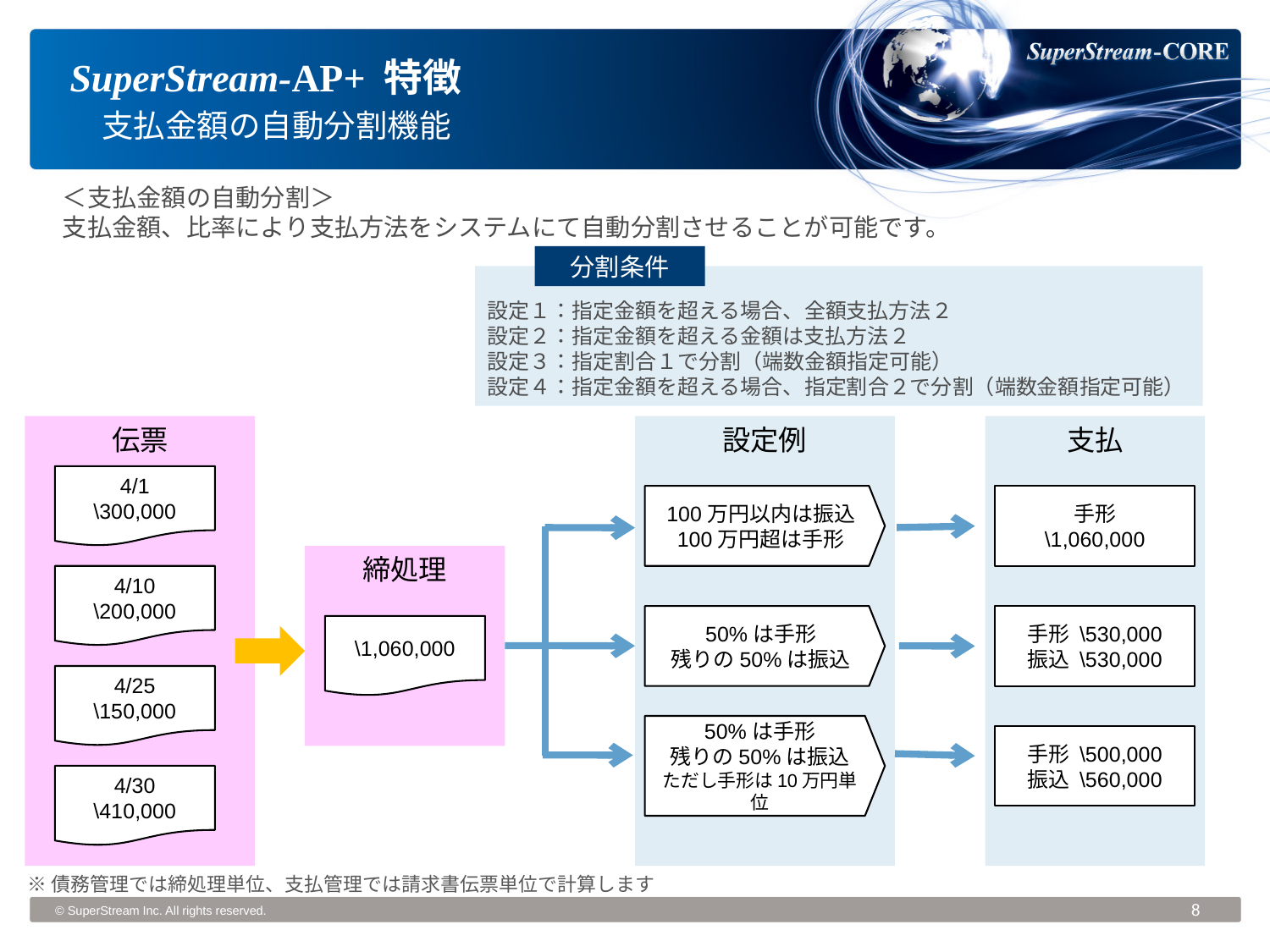

SuperStream-AP+ 特徴
　支払金額の自動分割機能
＜支払金額の自動分割＞
支払金額、比率により支払方法をシステムにて自動分割させることが可能です。

分割条件

設定１：指定金額を超える場合、全額支払方法２
設定２：指定金額を超える金額は支払方法２
設定３：指定割合１で分割（端数金額指定可能）
設定４：指定金額を超える場合、指定割合２で分割（端数金額指定可能）

伝票
設定例
支払
4/1
\300,000
100万円以内は振込
100万円超は手形
手形
\1,060,000
締処理
4/10
\200,000
50%は手形
残りの50%は振込
手形 \530,000
振込 \530,000

\1,060,000
4/25
\150,000
50%は手形
残りの50%は振込
ただし手形は10万円単位
手形 \500,000
振込 \560,000
4/30
\410,000
※債務管理では締処理単位、支払管理では請求書伝票単位で計算します
© SuperStream Inc. All rights reserved.
8